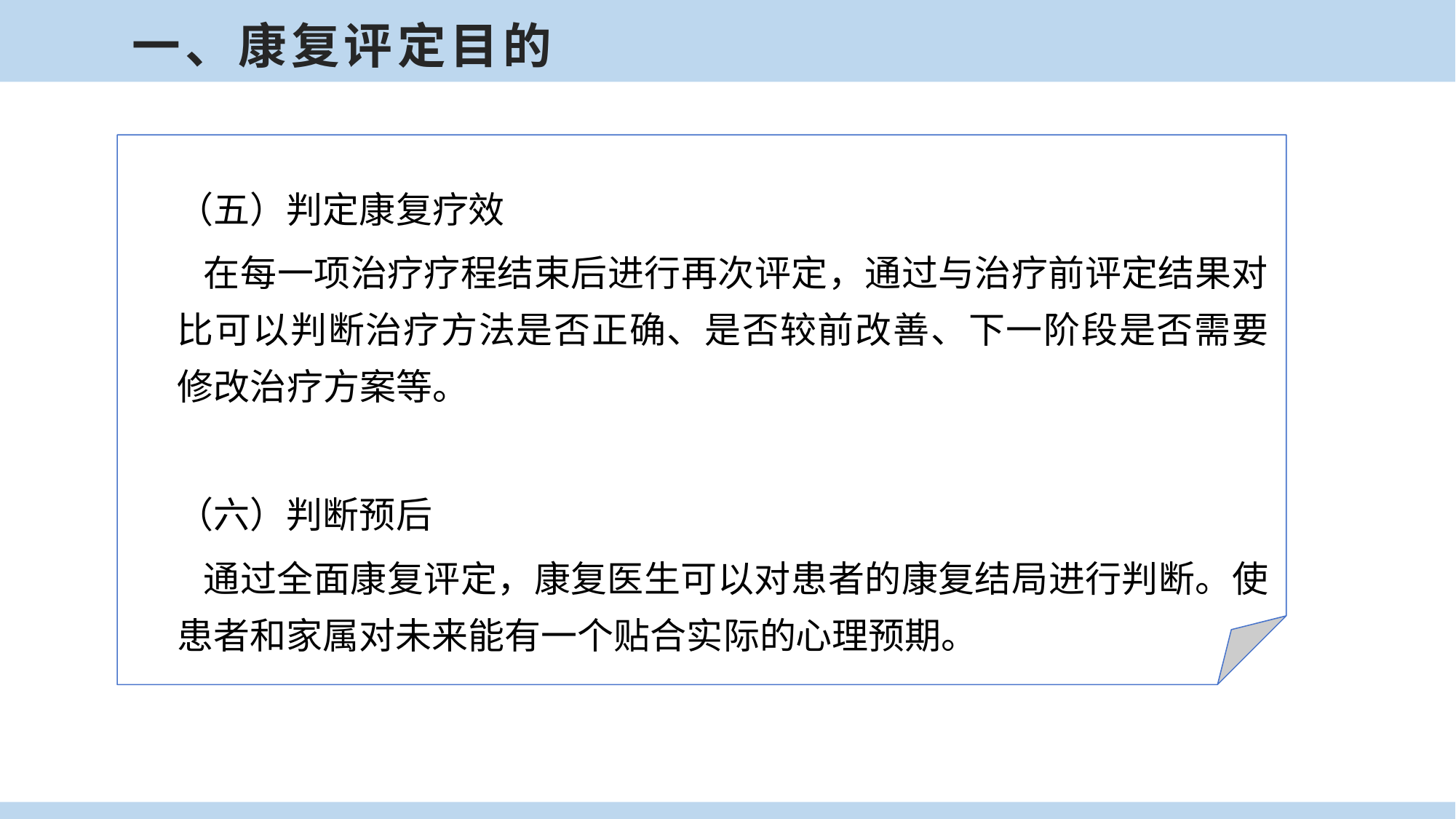

一、康复评定目的

（五）判定康复疗效
  在每一项治疗疗程结束后进行再次评定，通过与治疗前评定结果对比可以判断治疗方法是否正确、是否较前改善、下一阶段是否需要修改治疗方案等。

（六）判断预后
  通过全面康复评定，康复医生可以对患者的康复结局进行判断。使患者和家属对未来能有一个贴合实际的心理预期。